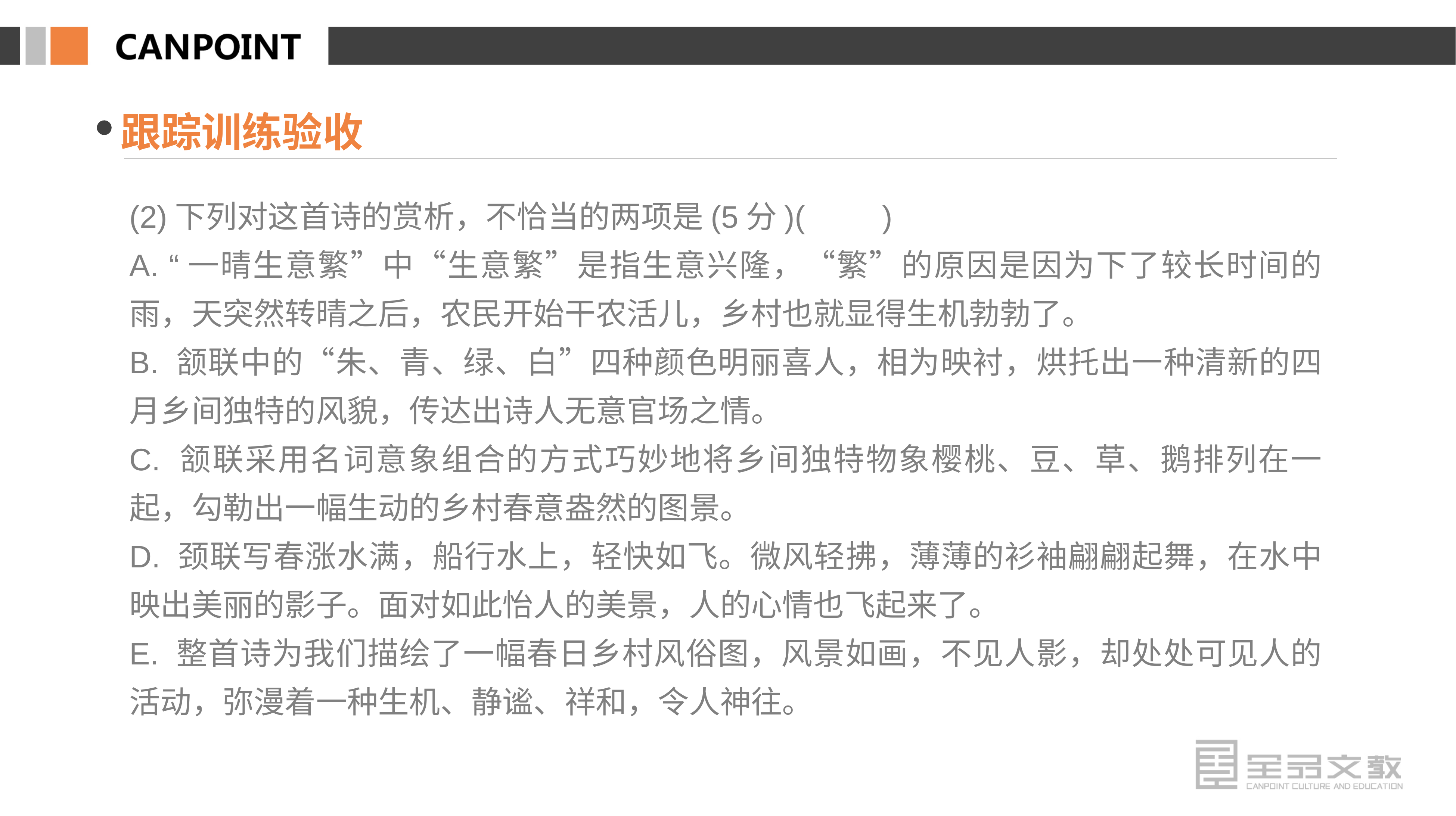

跟踪训练验收

(2)下列对这首诗的赏析，不恰当的两项是(5分)(　　)
A. “一晴生意繁”中“生意繁”是指生意兴隆，“繁”的原因是因为下了较长时间的雨，天突然转晴之后，农民开始干农活儿，乡村也就显得生机勃勃了。
B. 颔联中的“朱、青、绿、白”四种颜色明丽喜人，相为映衬，烘托出一种清新的四月乡间独特的风貌，传达出诗人无意官场之情。
C. 颔联采用名词意象组合的方式巧妙地将乡间独特物象樱桃、豆、草、鹅排列在一起，勾勒出一幅生动的乡村春意盎然的图景。
D. 颈联写春涨水满，船行水上，轻快如飞。微风轻拂，薄薄的衫袖翩翩起舞，在水中映出美丽的影子。面对如此怡人的美景，人的心情也飞起来了。
E. 整首诗为我们描绘了一幅春日乡村风俗图，风景如画，不见人影，却处处可见人的活动，弥漫着一种生机、静谧、祥和，令人神往。